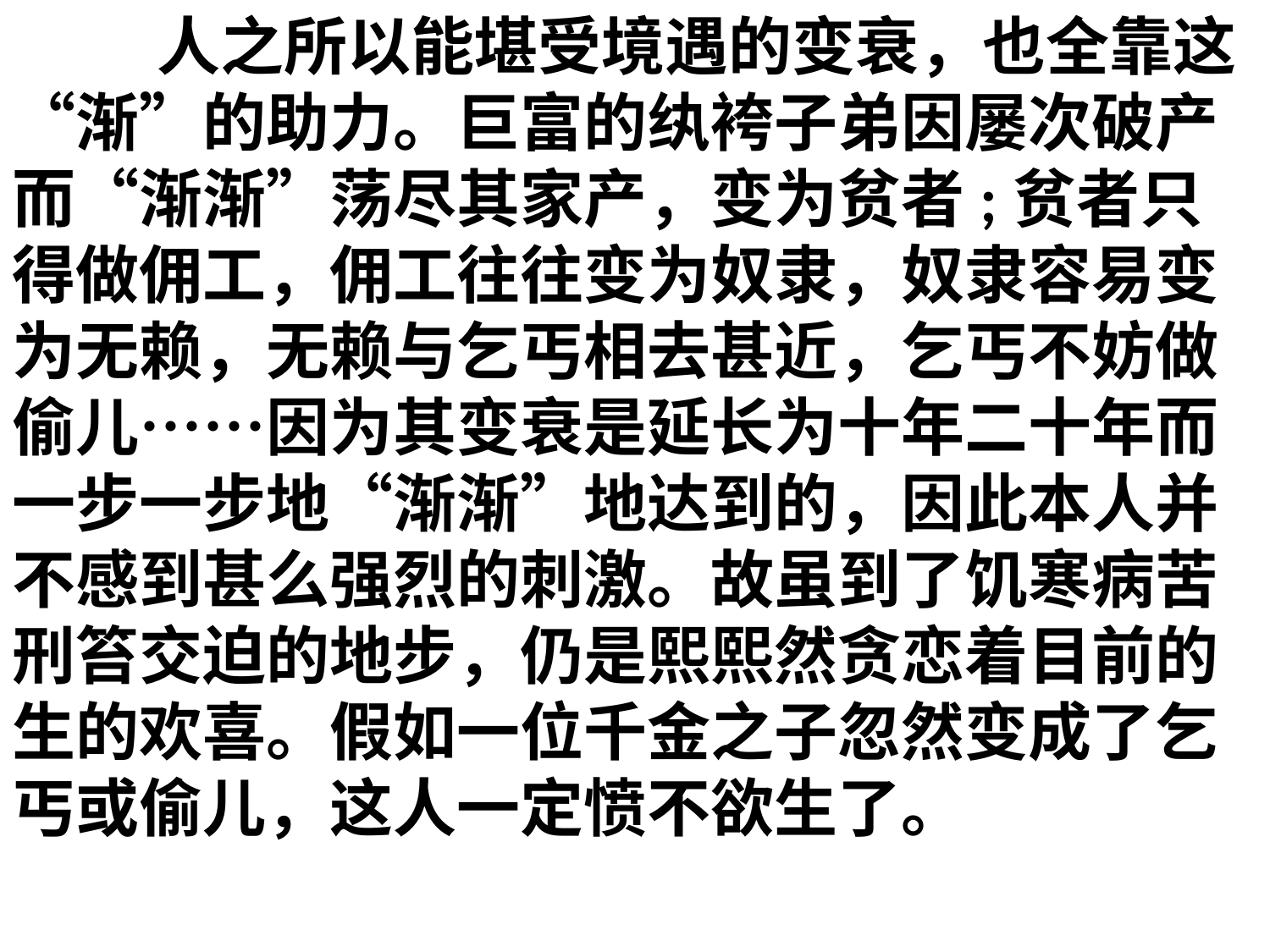

人之所以能堪受境遇的变衰，也全靠这“渐”的助力。巨富的纨袴子弟因屡次破产而“渐渐”荡尽其家产，变为贫者;贫者只得做佣工，佣工往往变为奴隶，奴隶容易变为无赖，无赖与乞丐相去甚近，乞丐不妨做偷儿……因为其变衰是延长为十年二十年而一步一步地“渐渐”地达到的，因此本人并不感到甚么强烈的刺激。故虽到了饥寒病苦刑笞交迫的地步，仍是熙熙然贪恋着目前的生的欢喜。假如一位千金之子忽然变成了乞丐或偷儿，这人一定愤不欲生了。